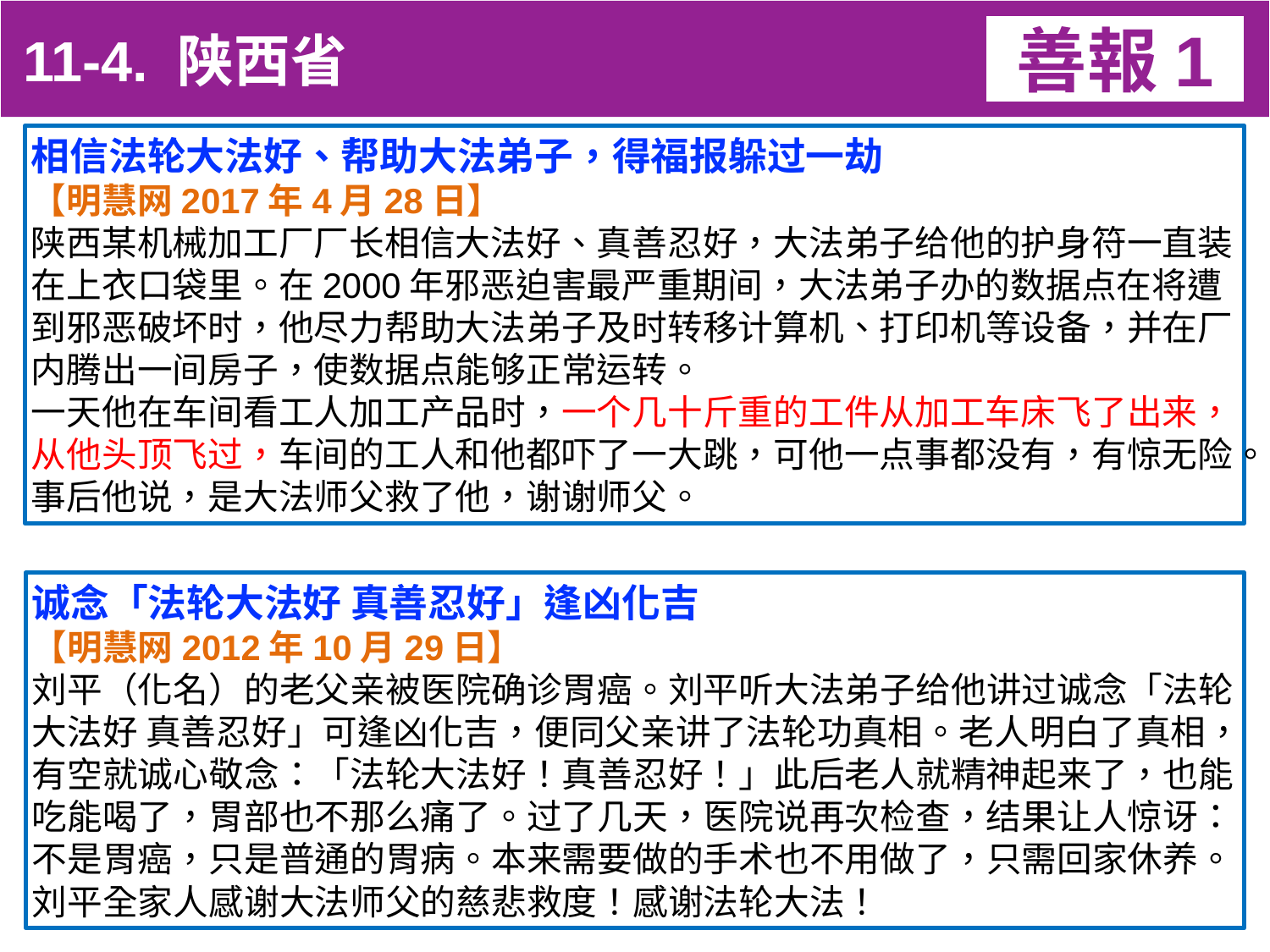

11-4. 陕西省
善報1

11-3. XX市官員惡報實例
相信法轮大法好、帮助大法弟子，得福报躲过一劫
【明慧网2017年4月28日】
陕西某机械加工厂厂长相信大法好、真善忍好，大法弟子给他的护身符一直装在上衣口袋里。在2000年邪恶迫害最严重期间，大法弟子办的数据点在将遭到邪恶破坏时，他尽力帮助大法弟子及时转移计算机、打印机等设备，并在厂内腾出一间房子，使数据点能够正常运转。
一天他在车间看工人加工产品时，一个几十斤重的工件从加工车床飞了出来，从他头顶飞过，车间的工人和他都吓了一大跳，可他一点事都没有，有惊无险。事后他说，是大法师父救了他，谢谢师父。
诚念「法轮大法好 真善忍好」逢凶化吉
【明慧网2012年10月29日】
刘平（化名）的老父亲被医院确诊胃癌。刘平听大法弟子给他讲过诚念「法轮大法好 真善忍好」可逢凶化吉，便同父亲讲了法轮功真相。老人明白了真相，有空就诚心敬念：「法轮大法好！真善忍好！」此后老人就精神起来了，也能吃能喝了，胃部也不那么痛了。过了几天，医院说再次检查，结果让人惊讶：不是胃癌，只是普通的胃病。本来需要做的手术也不用做了，只需回家休养。 刘平全家人感谢大法师父的慈悲救度！感谢法轮大法！